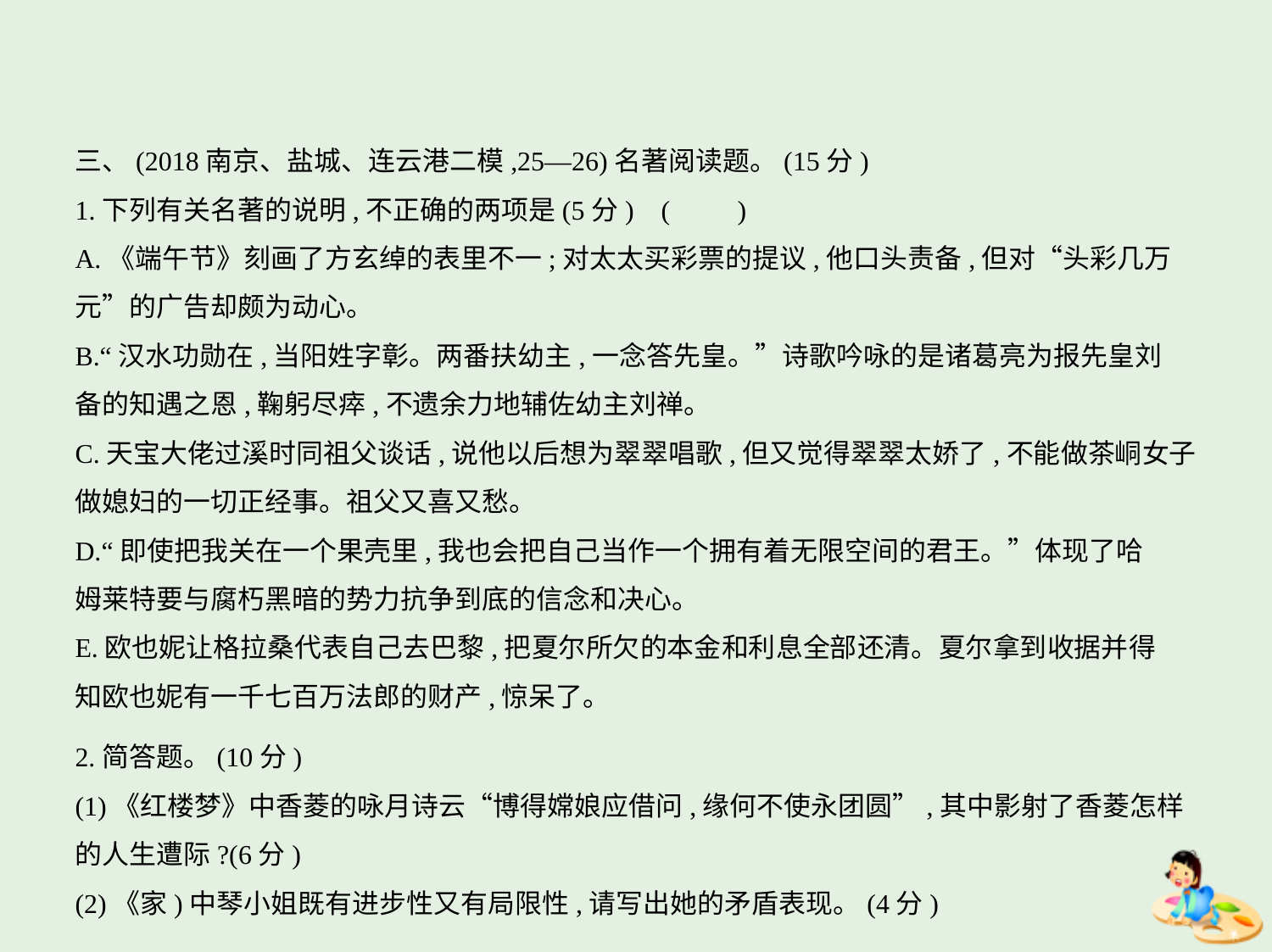

三、(2018南京、盐城、连云港二模,25—26)名著阅读题。(15分)
1.下列有关名著的说明,不正确的两项是(5分) (　　)
A.《端午节》刻画了方玄绰的表里不一;对太太买彩票的提议,他口头责备,但对“头彩几万
元”的广告却颇为动心。
B.“汉水功勋在,当阳姓字彰。两番扶幼主,一念答先皇。”诗歌吟咏的是诸葛亮为报先皇刘
备的知遇之恩,鞠躬尽瘁,不遗余力地辅佐幼主刘禅。
C.天宝大佬过溪时同祖父谈话,说他以后想为翠翠唱歌,但又觉得翠翠太娇了,不能做茶峒女子
做媳妇的一切正经事。祖父又喜又愁。
D.“即使把我关在一个果壳里,我也会把自己当作一个拥有着无限空间的君王。”体现了哈
姆莱特要与腐朽黑暗的势力抗争到底的信念和决心。
E.欧也妮让格拉桑代表自己去巴黎,把夏尔所欠的本金和利息全部还清。夏尔拿到收据并得
知欧也妮有一千七百万法郎的财产,惊呆了。
2.简答题。(10分)
(1)《红楼梦》中香菱的咏月诗云“博得嫦娘应借问,缘何不使永团圆”,其中影射了香菱怎样
的人生遭际?(6分)
(2)《家)中琴小姐既有进步性又有局限性,请写出她的矛盾表现。(4分)